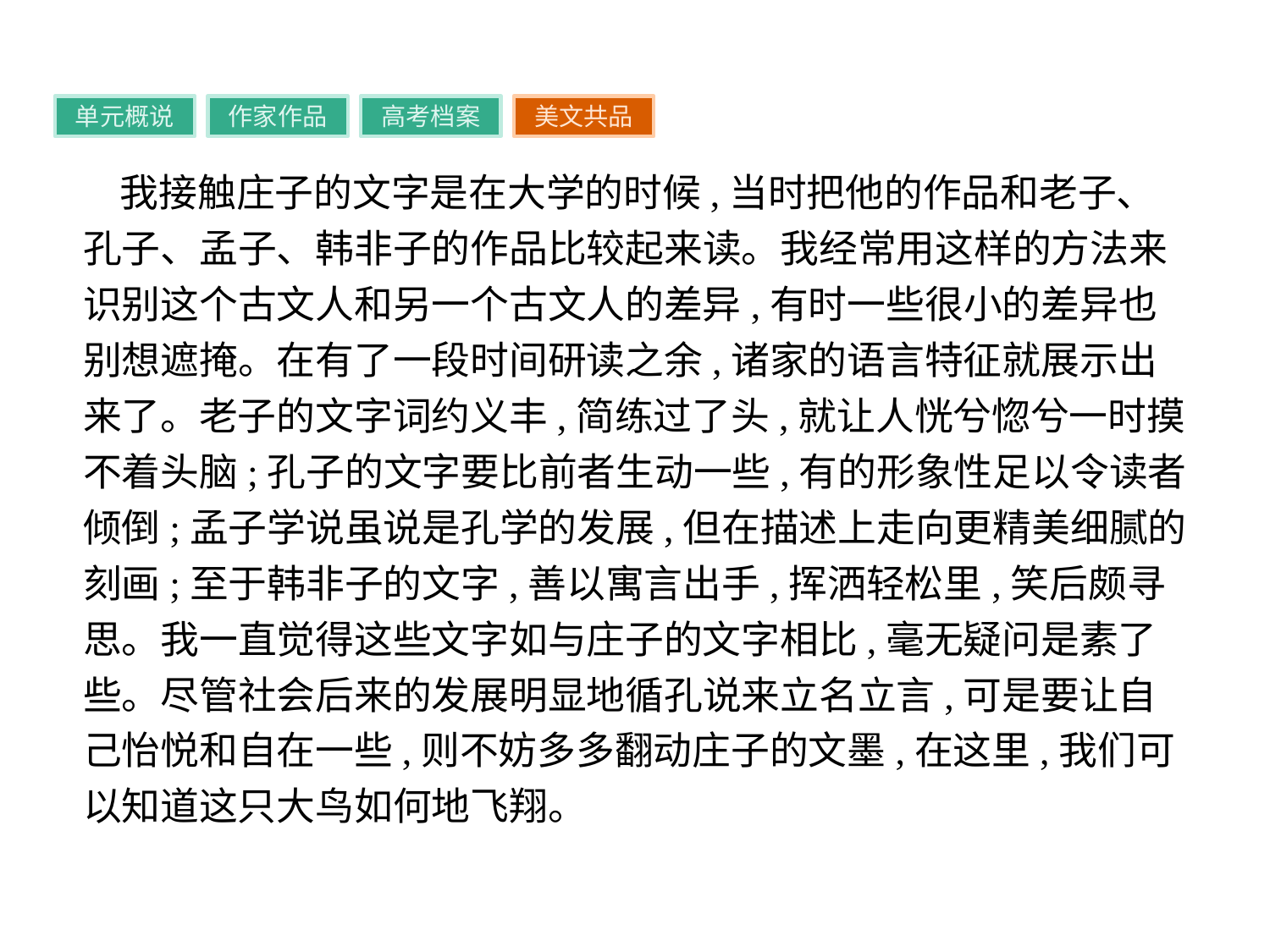

单元概说
作家作品
高考档案
美文共品
我接触庄子的文字是在大学的时候,当时把他的作品和老子、孔子、孟子、韩非子的作品比较起来读。我经常用这样的方法来识别这个古文人和另一个古文人的差异,有时一些很小的差异也别想遮掩。在有了一段时间研读之余,诸家的语言特征就展示出来了。老子的文字词约义丰,简练过了头,就让人恍兮惚兮一时摸不着头脑;孔子的文字要比前者生动一些,有的形象性足以令读者倾倒;孟子学说虽说是孔学的发展,但在描述上走向更精美细腻的刻画;至于韩非子的文字,善以寓言出手,挥洒轻松里,笑后颇寻思。我一直觉得这些文字如与庄子的文字相比,毫无疑问是素了些。尽管社会后来的发展明显地循孔说来立名立言,可是要让自己怡悦和自在一些,则不妨多多翻动庄子的文墨,在这里,我们可以知道这只大鸟如何地飞翔。